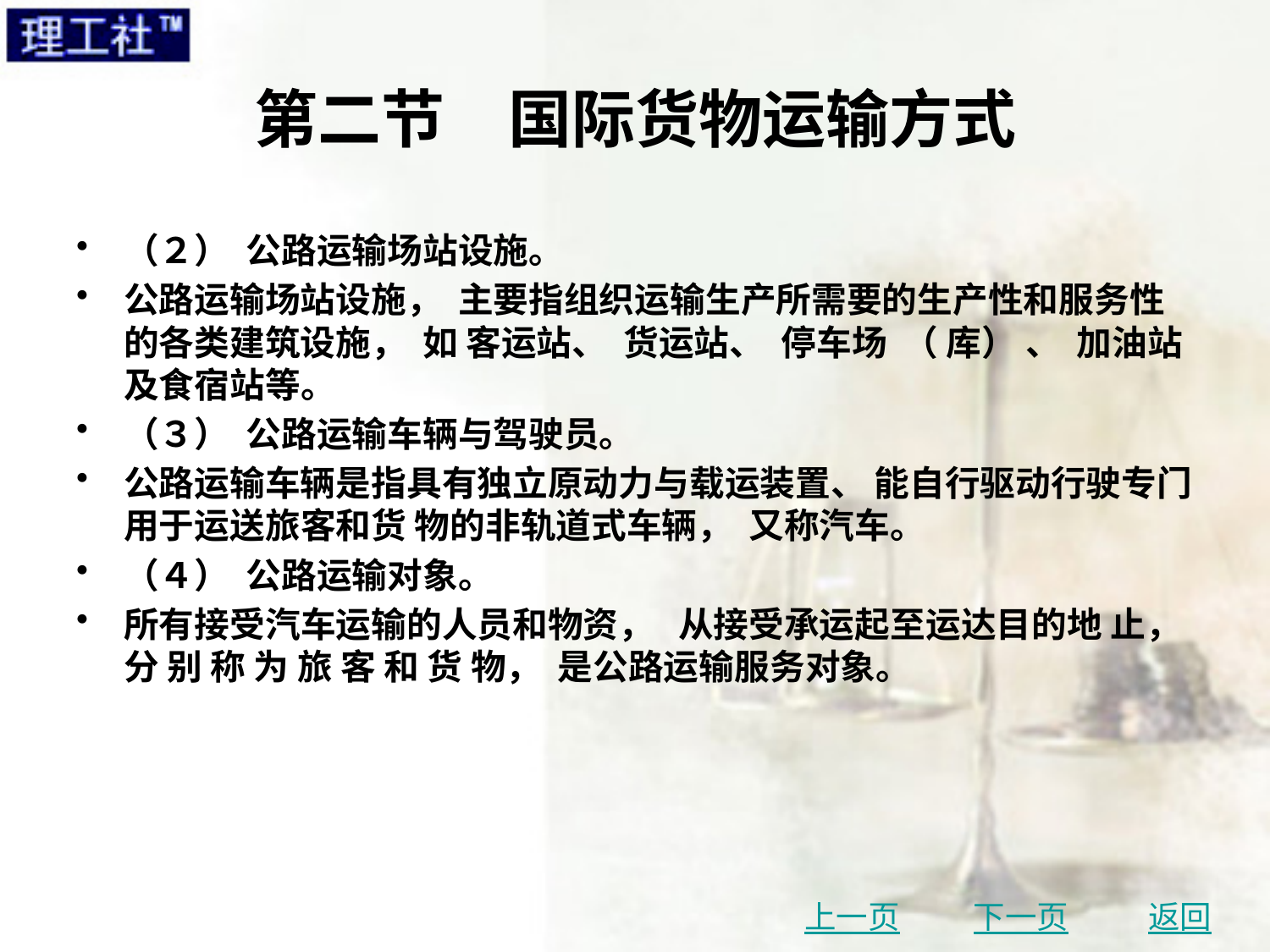

# 第二节　国际货物运输方式
（２）  公路运输场站设施。
公路运输场站设施，  主要指组织运输生产所需要的生产性和服务性的各类建筑设施，  如 客运站、  货运站、  停车场  （ 库） 、  加油站及食宿站等。
（３）  公路运输车辆与驾驶员。
公路运输车辆是指具有独立原动力与载运装置、 能自行驱动行驶专门用于运送旅客和货 物的非轨道式车辆，  又称汽车。
（４）  公路运输对象。
所有接受汽车运输的人员和物资，   从接受承运起至运达目的地 止，  分 别 称 为 旅 客 和 货 物，  是公路运输服务对象。

上一页
下一页
返回